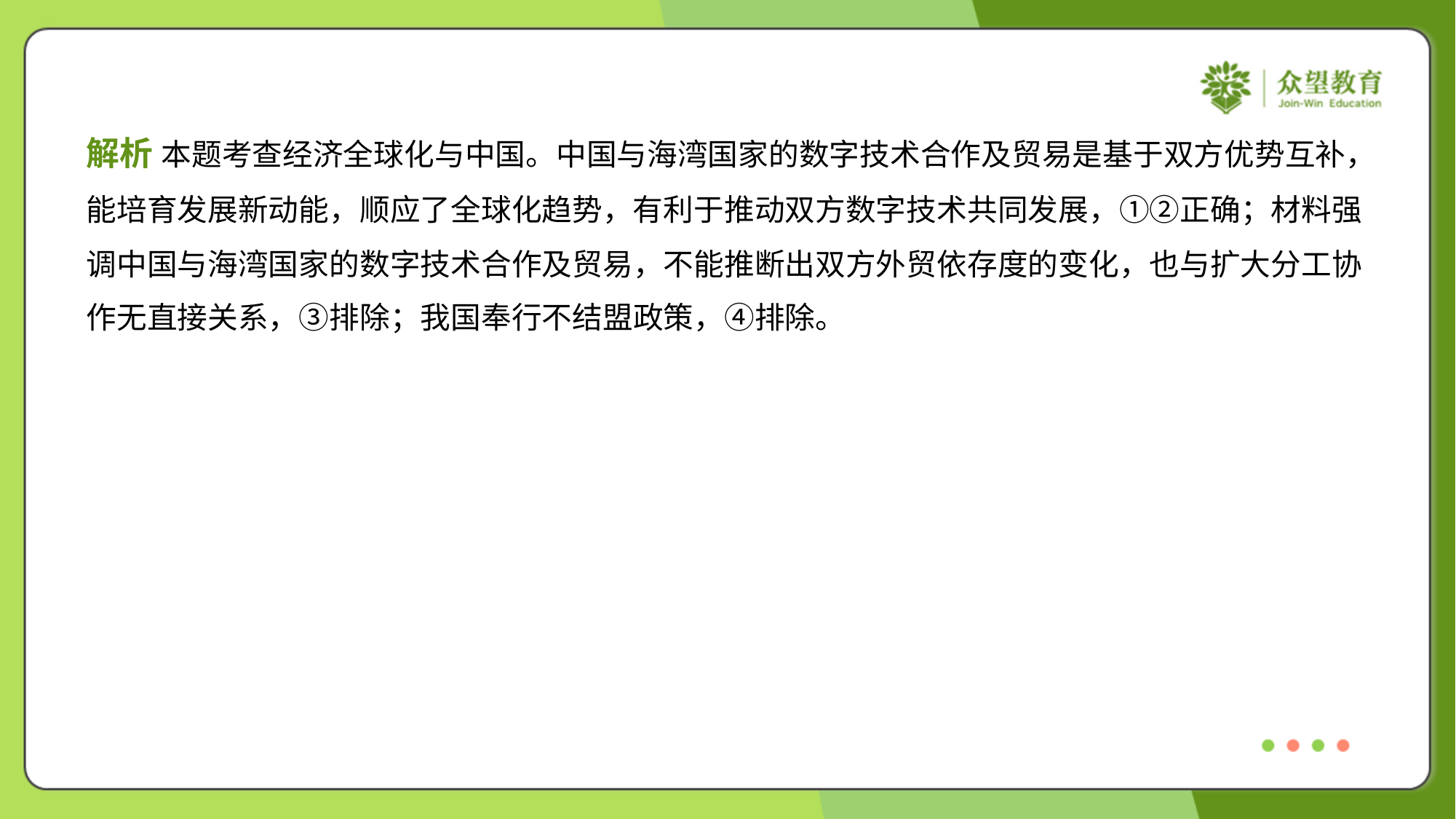

解析 本题考查经济全球化与中国。中国与海湾国家的数字技术合作及贸易是基于双方优势互补，
能培育发展新动能，顺应了全球化趋势，有利于推动双方数字技术共同发展，①②正确；材料强
调中国与海湾国家的数字技术合作及贸易，不能推断出双方外贸依存度的变化，也与扩大分工协
作无直接关系，③排除；我国奉行不结盟政策，④排除。